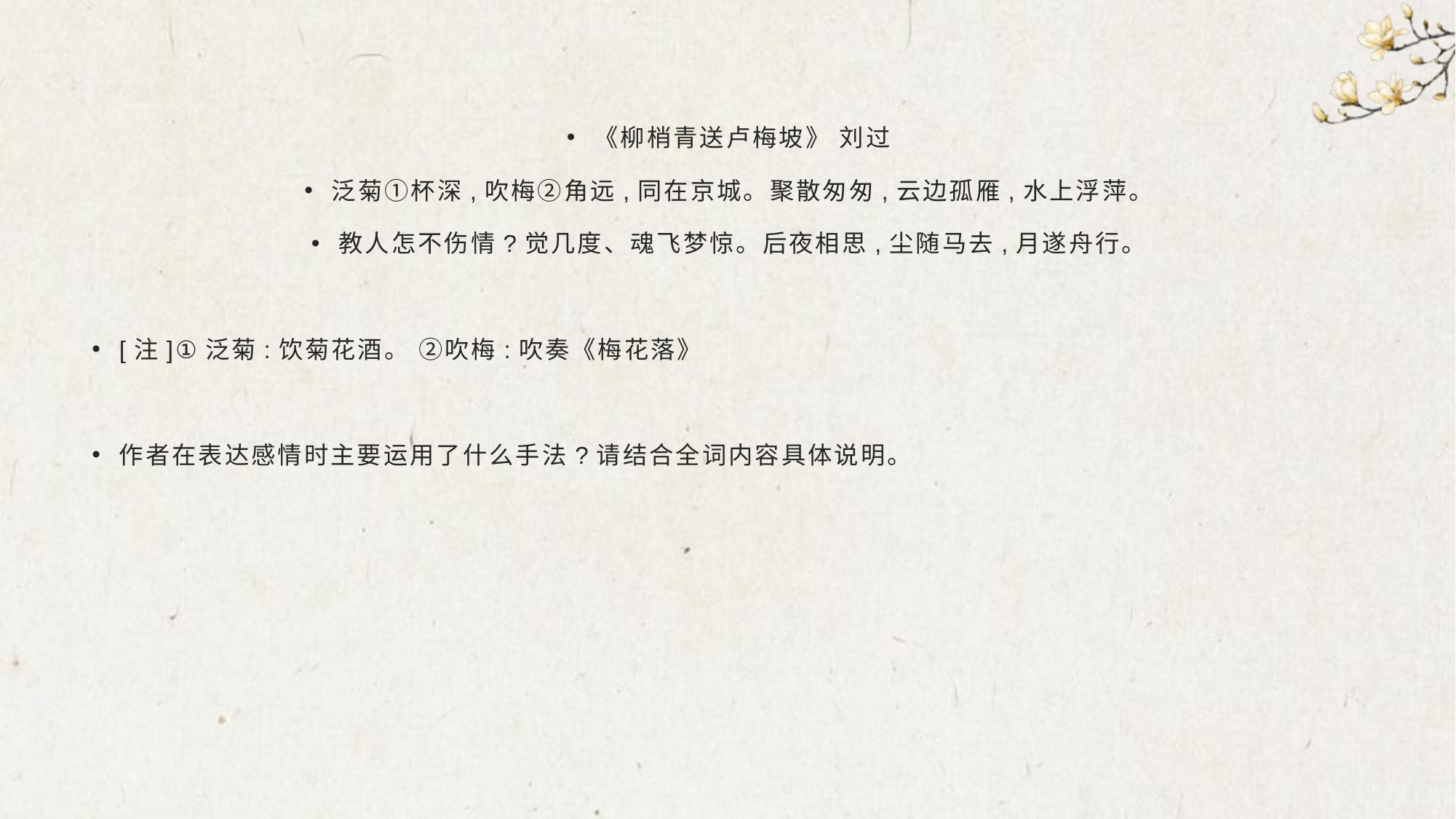

#
《柳梢青送卢梅坡》 刘过
泛菊①杯深,吹梅②角远,同在京城。聚散匆匆,云边孤雁,水上浮萍。
教人怎不伤情?觉几度、魂飞梦惊。后夜相思,尘随马去,月遂舟行。

[注]①泛菊:饮菊花酒。 ②吹梅:吹奏《梅花落》

作者在表达感情时主要运用了什么手法?请结合全词内容具体说明。